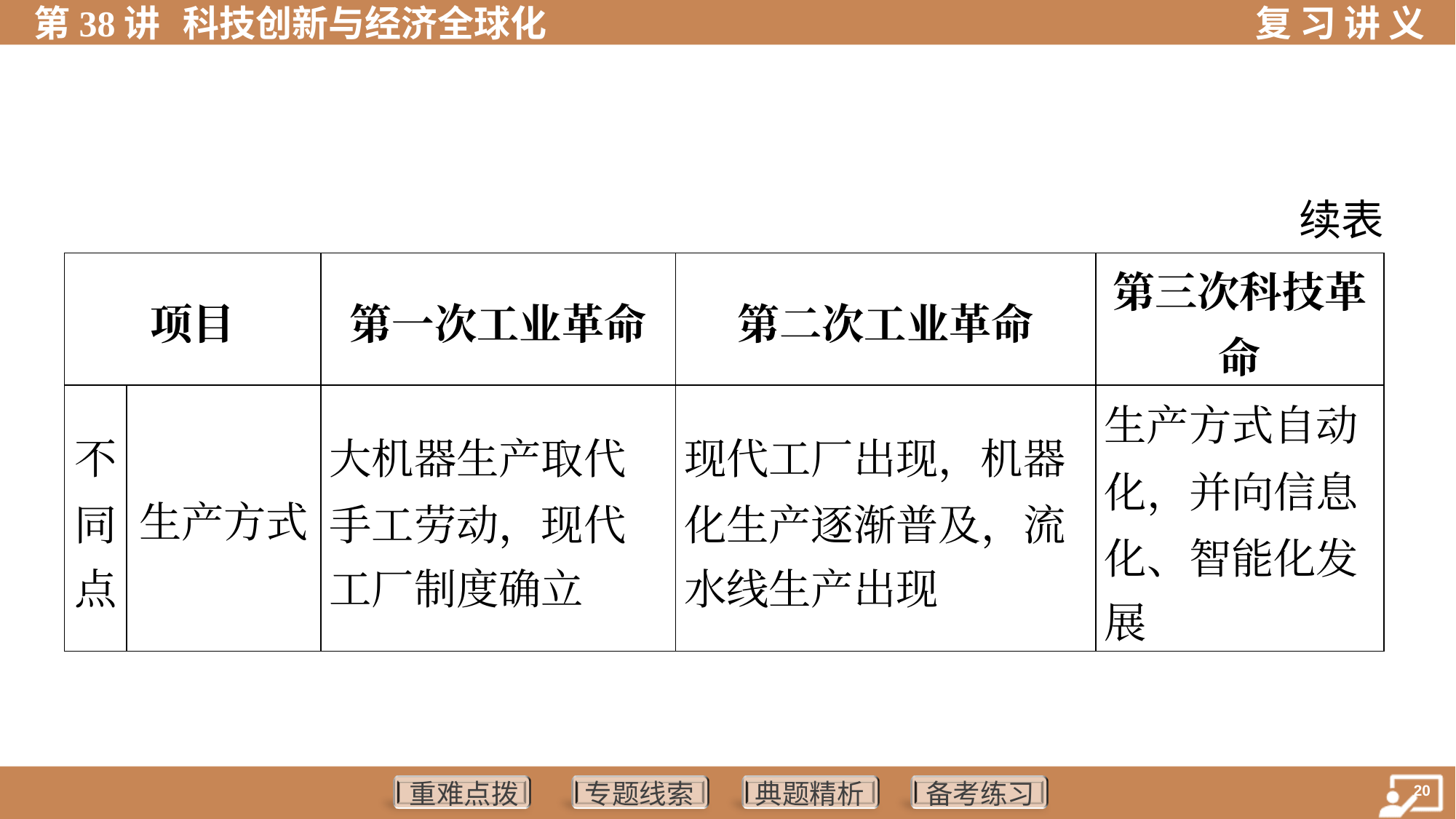

续表
| 项目 |  | 第一次工业革命 | 第二次工业革命 | 第三次科技革 命 |
| --- | --- | --- | --- | --- |
| 不 同 点 | 生产方式 | 大机器生产取代 手工劳动，现代 工厂制度确立 | 现代工厂出现，机器 化生产逐渐普及，流 水线生产出现 | 生产方式自动 化，并向信息 化、智能化发 展 |